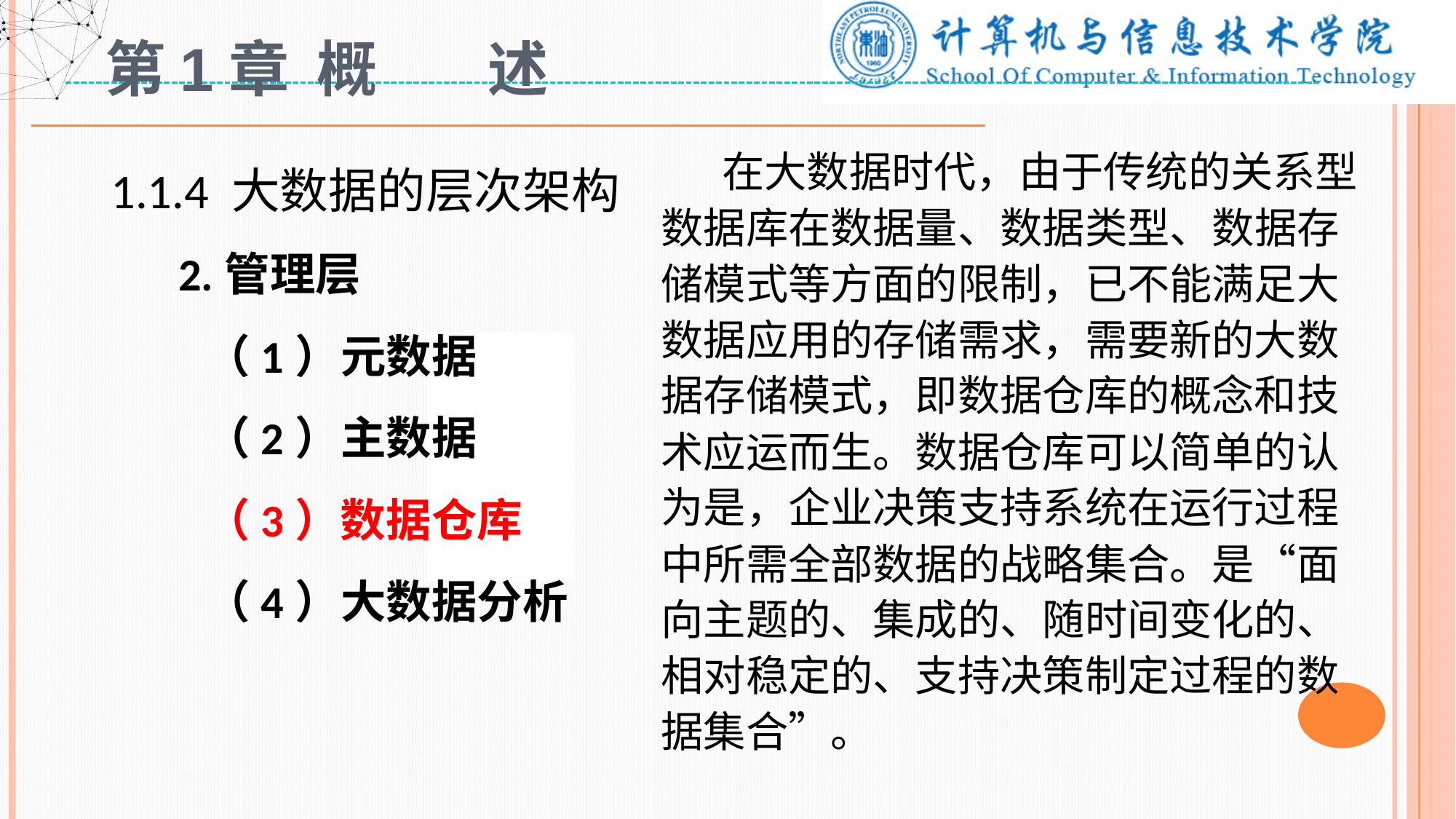

# 第1章  概        述
1.1.4 大数据的层次架构
       2.管理层
        （1）元数据
        （2）主数据
        （3）数据仓库
        （4）大数据分析
        在大数据时代，由于传统的关系型数据库在数据量、数据类型、数据存储模式等方面的限制，已不能满足大数据应用的存储需求，需要新的大数据存储模式，即数据仓库的概念和技术应运而生。数据仓库可以简单的认为是，企业决策支持系统在运行过程中所需全部数据的战略集合。是“面向主题的、集成的、随时间变化的、相对稳定的、支持决策制定过程的数据集合”。